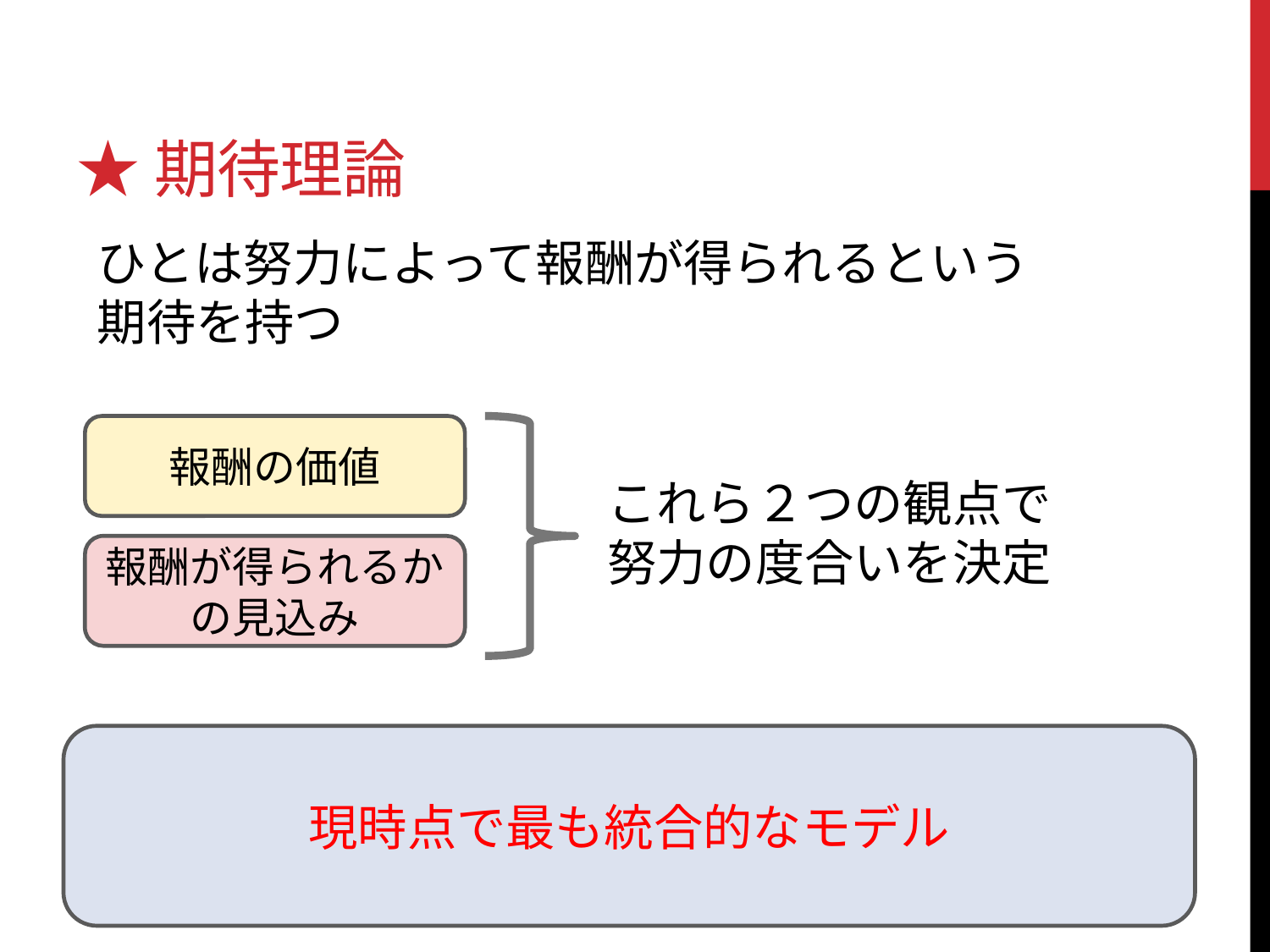

# ★期待理論
ひとは努力によって報酬が得られるという
期待を持つ
報酬の価値

これら２つの観点で
努力の度合いを決定
報酬が得られるかの見込み
現時点で最も統合的なモデル